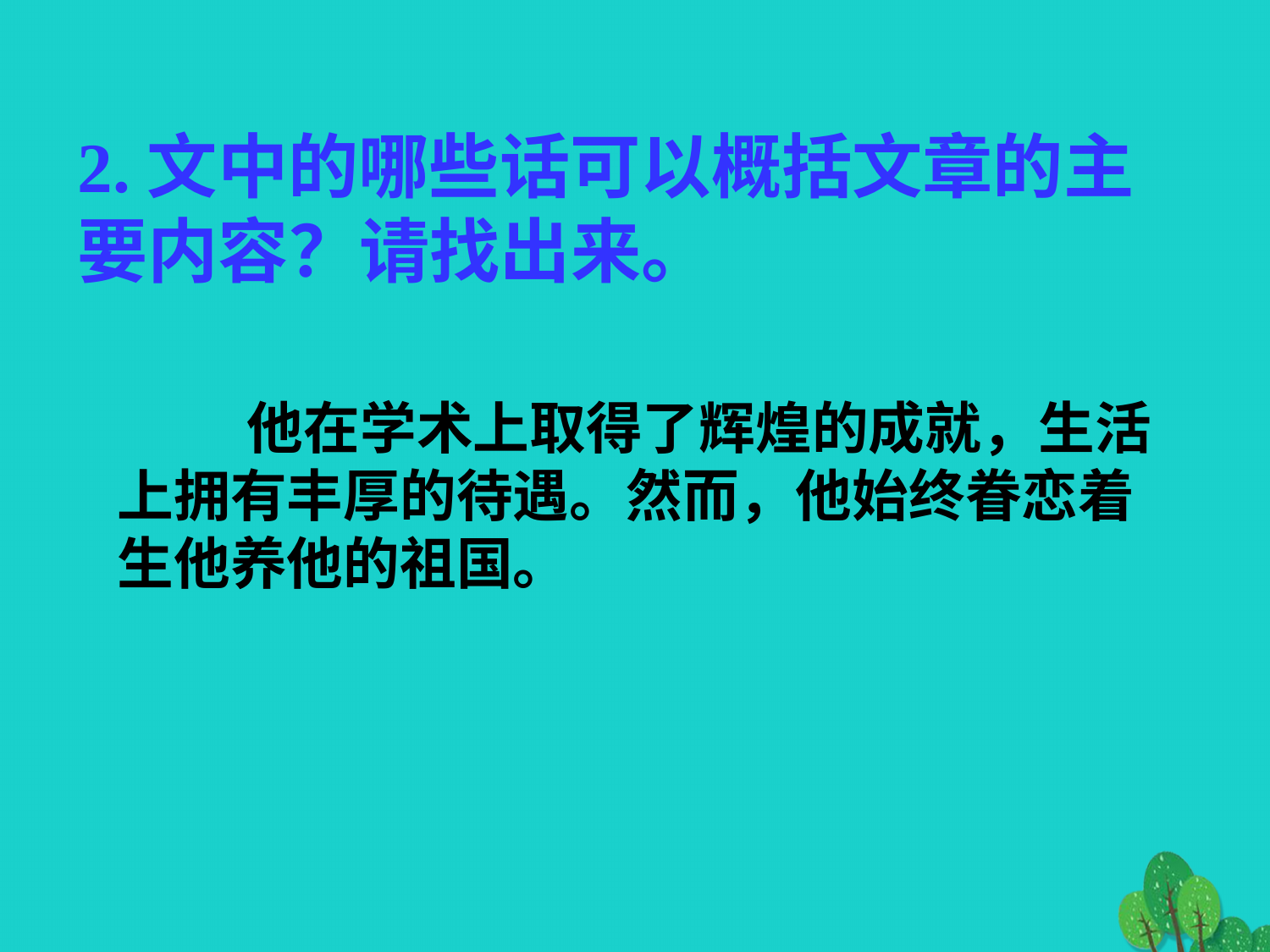

2.文中的哪些话可以概括文章的主要内容？请找出来。

         他在学术上取得了辉煌的成就，生活上拥有丰厚的待遇。然而，他始终眷恋着生他养他的祖国。